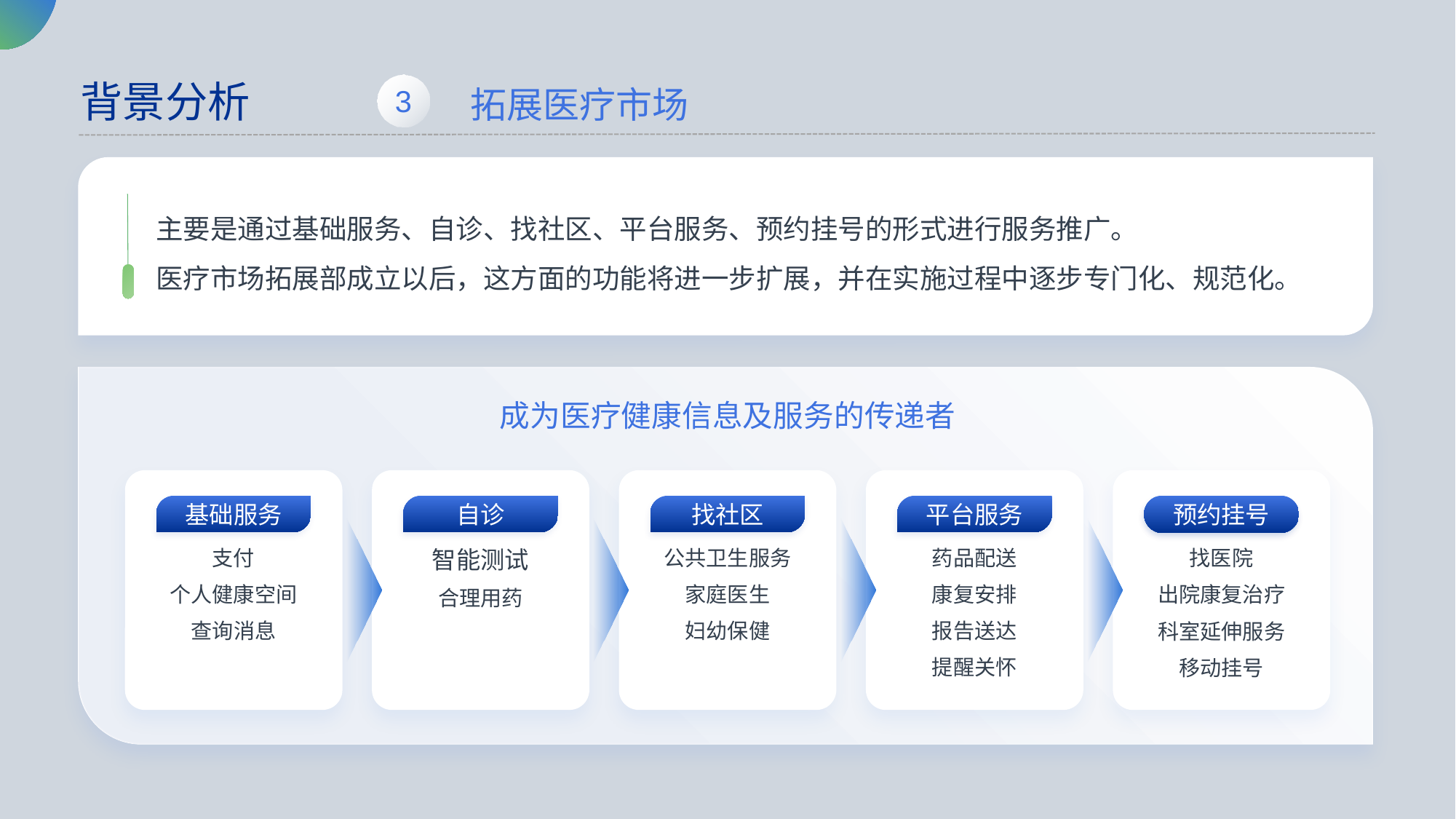

背景分析
拓展医疗市场

3

主要是通过基础服务、自诊、找社区、平台服务、预约挂号的形式进行服务推广。
医疗市场拓展部成立以后，这方面的功能将进一步扩展，并在实施过程中逐步专门化、规范化。

成为医疗健康信息及服务的传递者

基础服务

支付
个人健康空间
查询消息

自诊

智能测试
合理用药

找社区

公共卫生服务
家庭医生
妇幼保健

平台服务

药品配送
康复安排
报告送达
提醒关怀

预约挂号

预约挂号

找医院
出院康复治疗
科室延伸服务
移动挂号